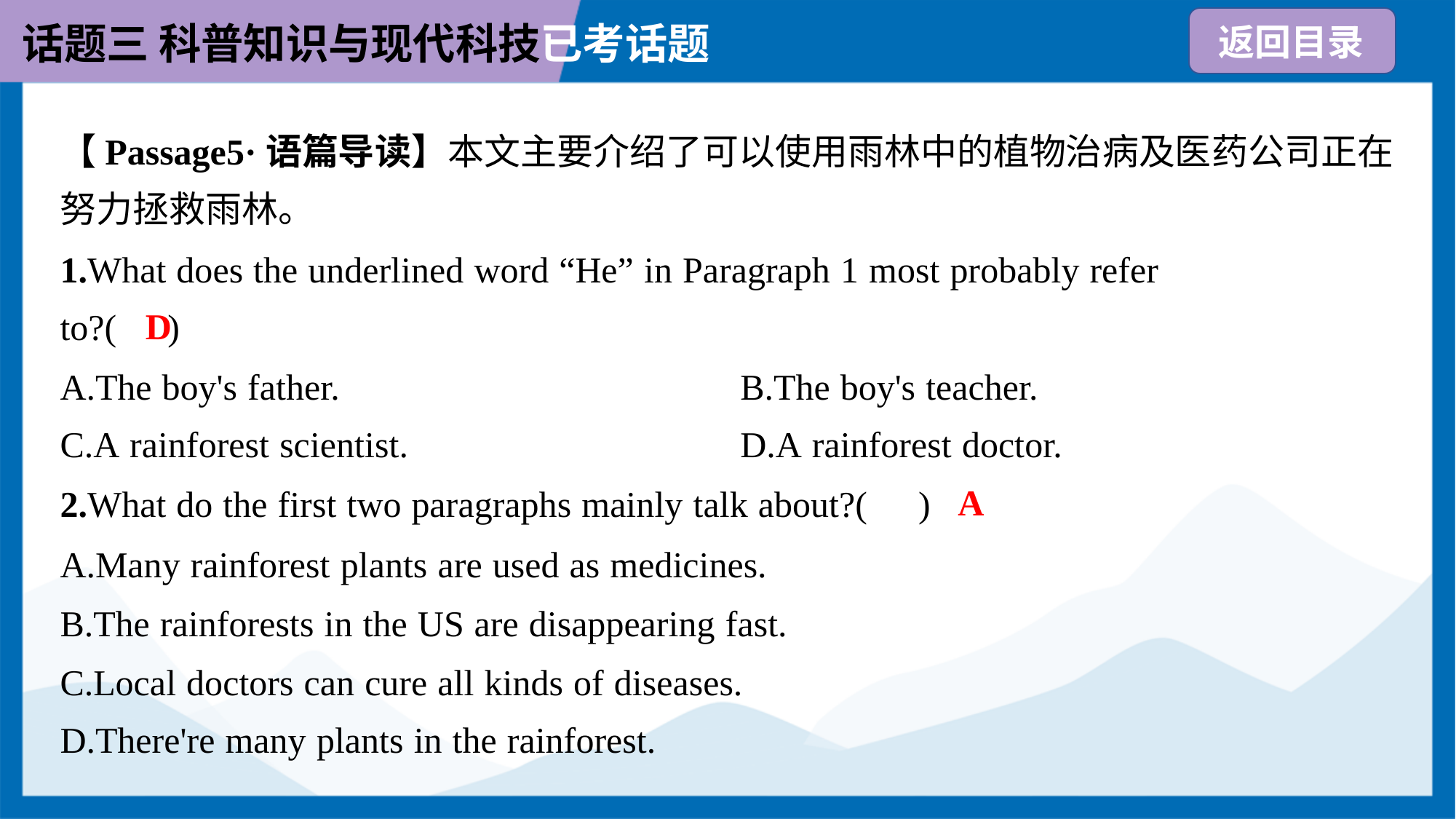

【Passage5·语篇导读】本文主要介绍了可以使用雨林中的植物治病及医药公司正在
努力拯救雨林。
1.What does the underlined word “He” in Paragraph 1 most probably refer
to?(     )
D
A.The boy's father.	B.The boy's teacher.
C.A rainforest scientist.	D.A rainforest doctor.
A
2.What do the first two paragraphs mainly talk about?(     )
A.Many rainforest plants are used as medicines.
B.The rainforests in the US are disappearing fast.
C.Local doctors can cure all kinds of diseases.
D.There're many plants in the rainforest.